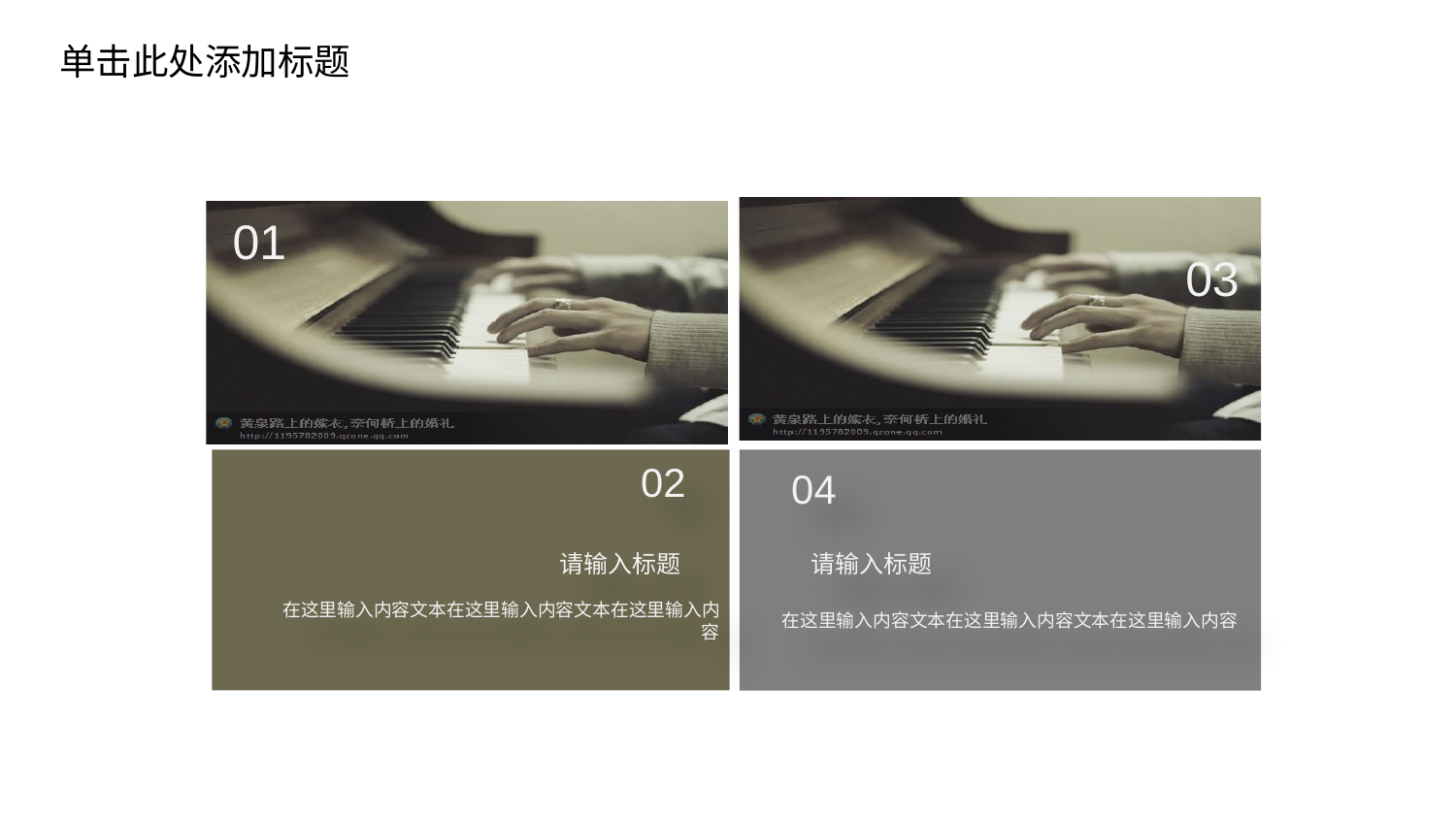

03

01

02
请输入标题
在这里输入内容文本在这里输入内容文本在这里输入内容

04
请输入标题
在这里输入内容文本在这里输入内容文本在这里输入内容